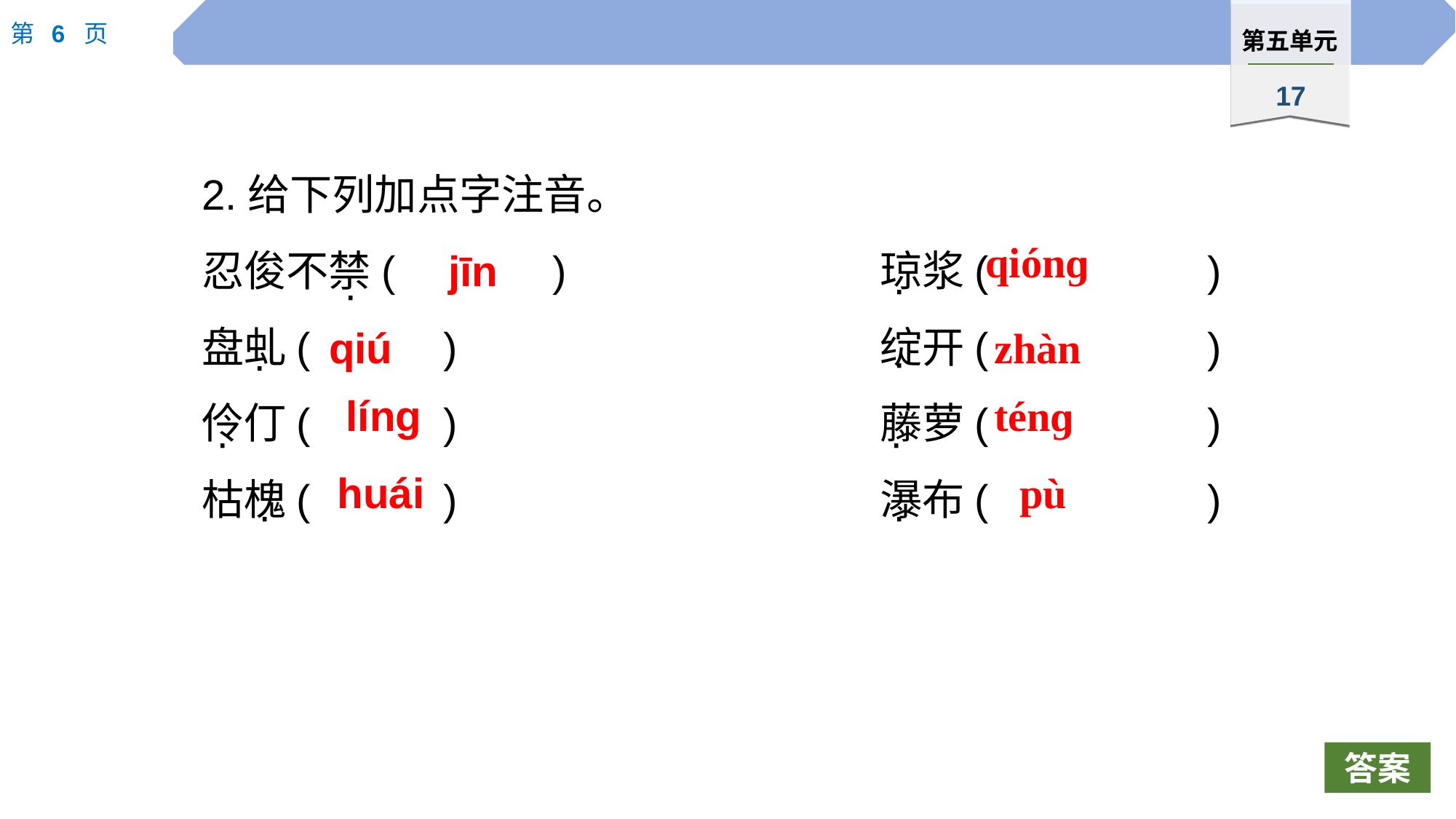

2.给下列加点字注音。
忍俊不禁(		)			琼浆(		)
盘虬(		)				绽开(		)
伶仃(		)				藤萝(		)
枯槐(		)				瀑布(		)
qiónɡ
jīn
·
·
qiú
zhàn
·
·
líng
ténɡ
·
·
huái
pù
·
·
答案